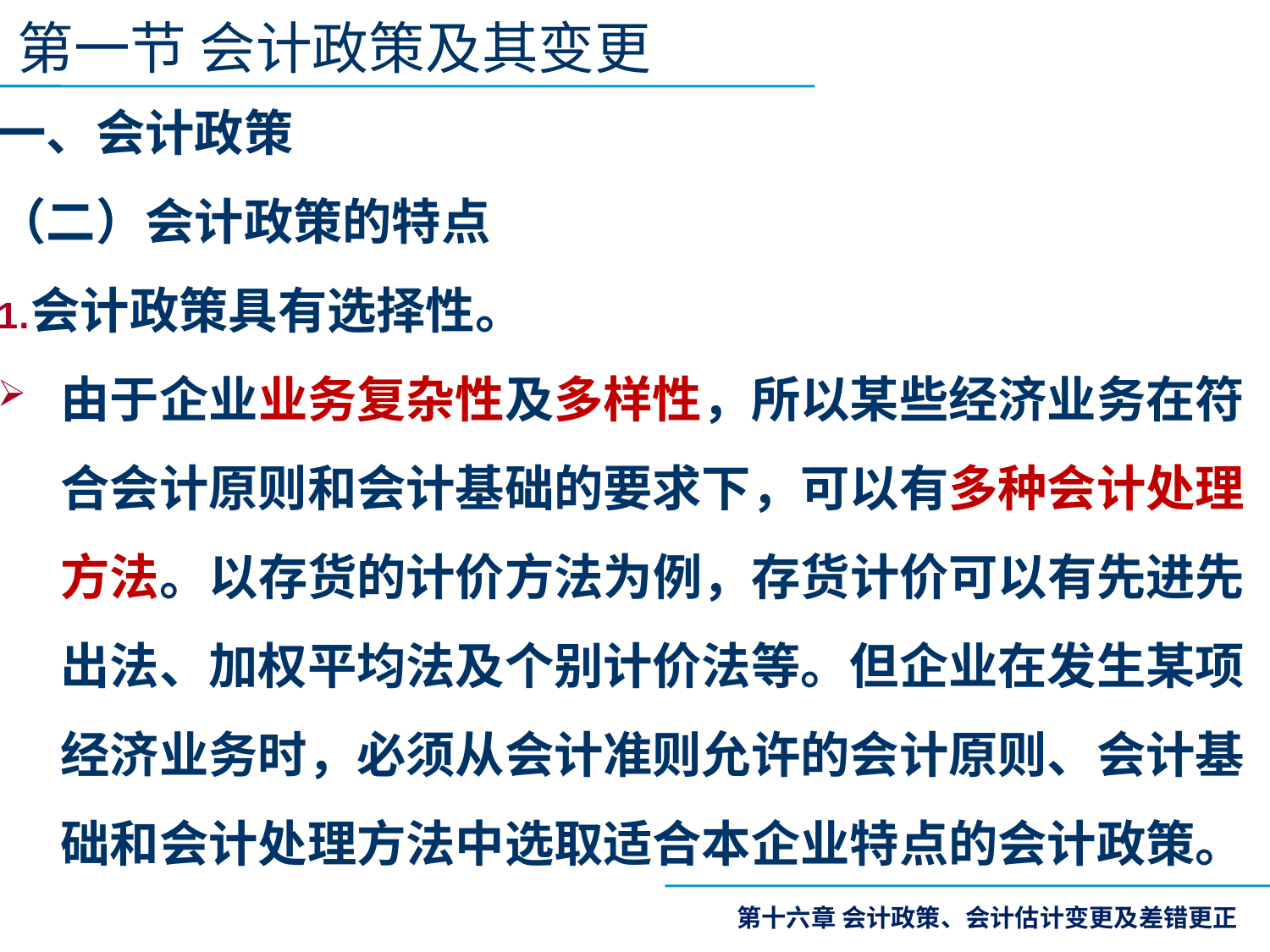

第一节 会计政策及其变更
一、会计政策
（二）会计政策的特点
会计政策具有选择性。
由于企业业务复杂性及多样性，所以某些经济业务在符合会计原则和会计基础的要求下，可以有多种会计处理方法。以存货的计价方法为例，存货计价可以有先进先出法、加权平均法及个别计价法等。但企业在发生某项经济业务时，必须从会计准则允许的会计原则、会计基础和会计处理方法中选取适合本企业特点的会计政策。